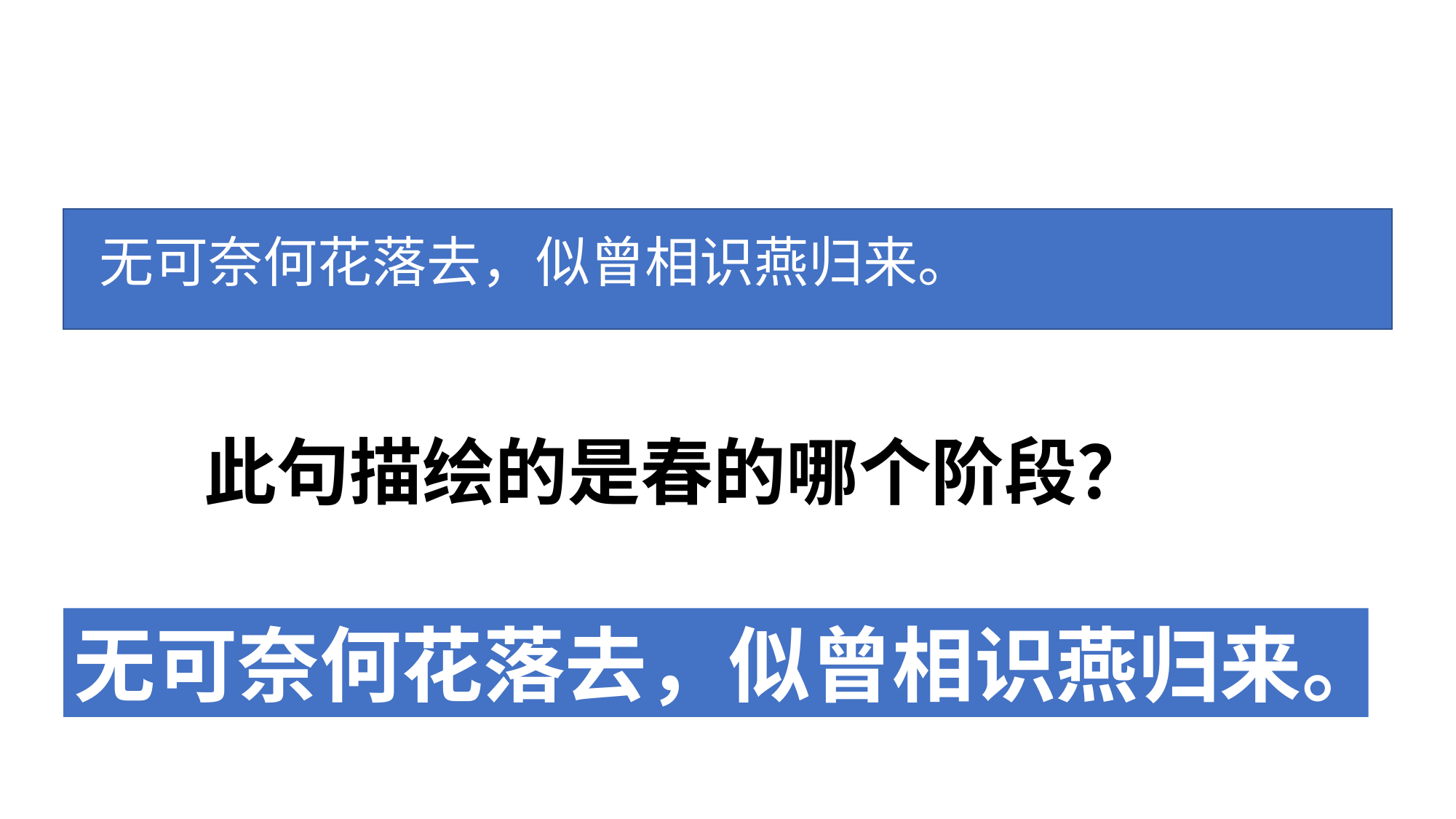

无可奈何花落去，似曾相识燕归来。

此句描绘的是春的哪个阶段？
无可奈何花落去，似曾相识燕归来。